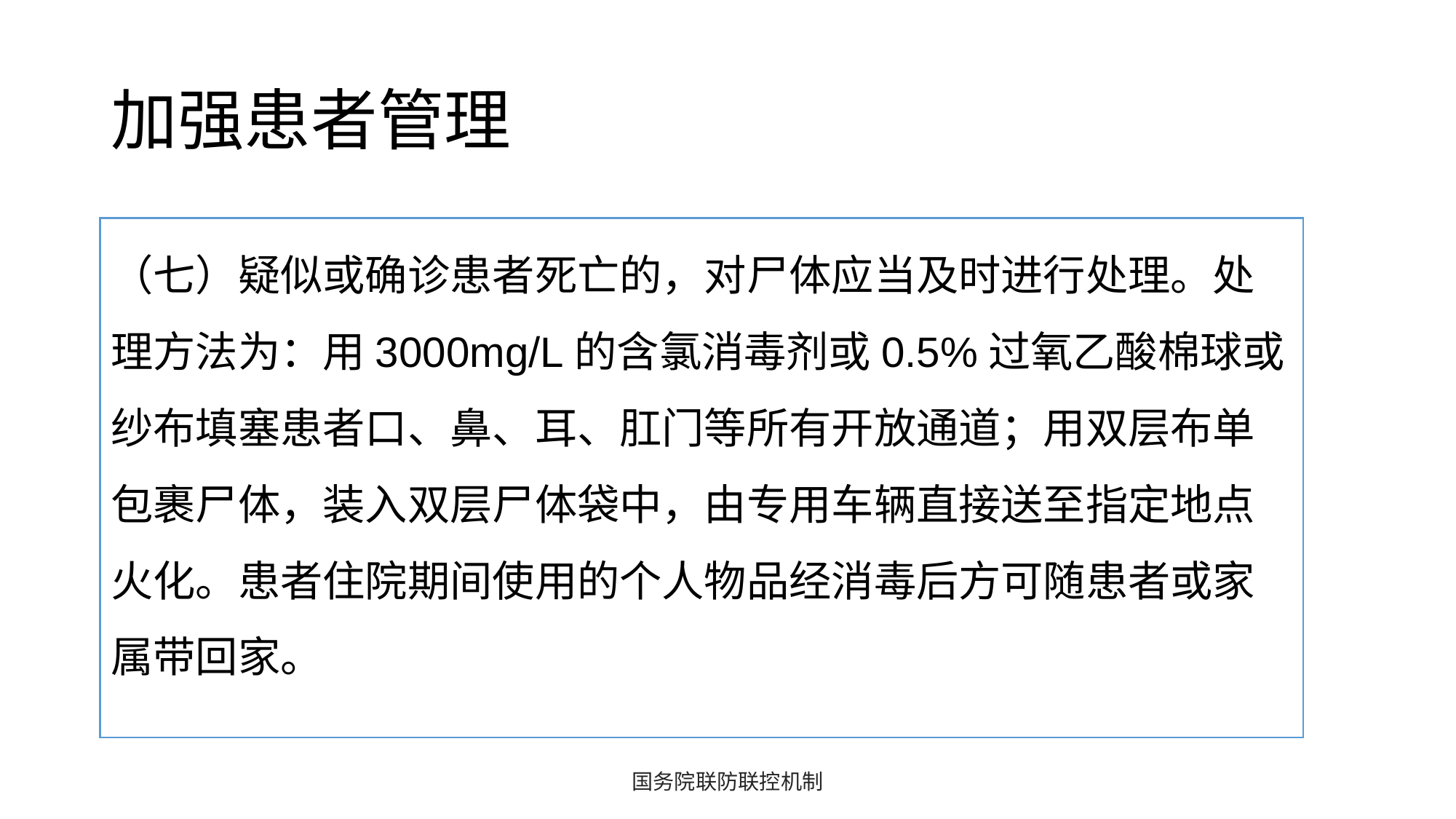

# 加强患者管理
（七）疑似或确诊患者死亡的，对尸体应当及时进行处理。处理方法为：用3000mg/L的含氯消毒剂或0.5%过氧乙酸棉球或纱布填塞患者口、鼻、耳、肛门等所有开放通道；用双层布单包裹尸体，装入双层尸体袋中，由专用车辆直接送至指定地点火化。患者住院期间使用的个人物品经消毒后方可随患者或家属带回家。

国务院联防联控机制
31